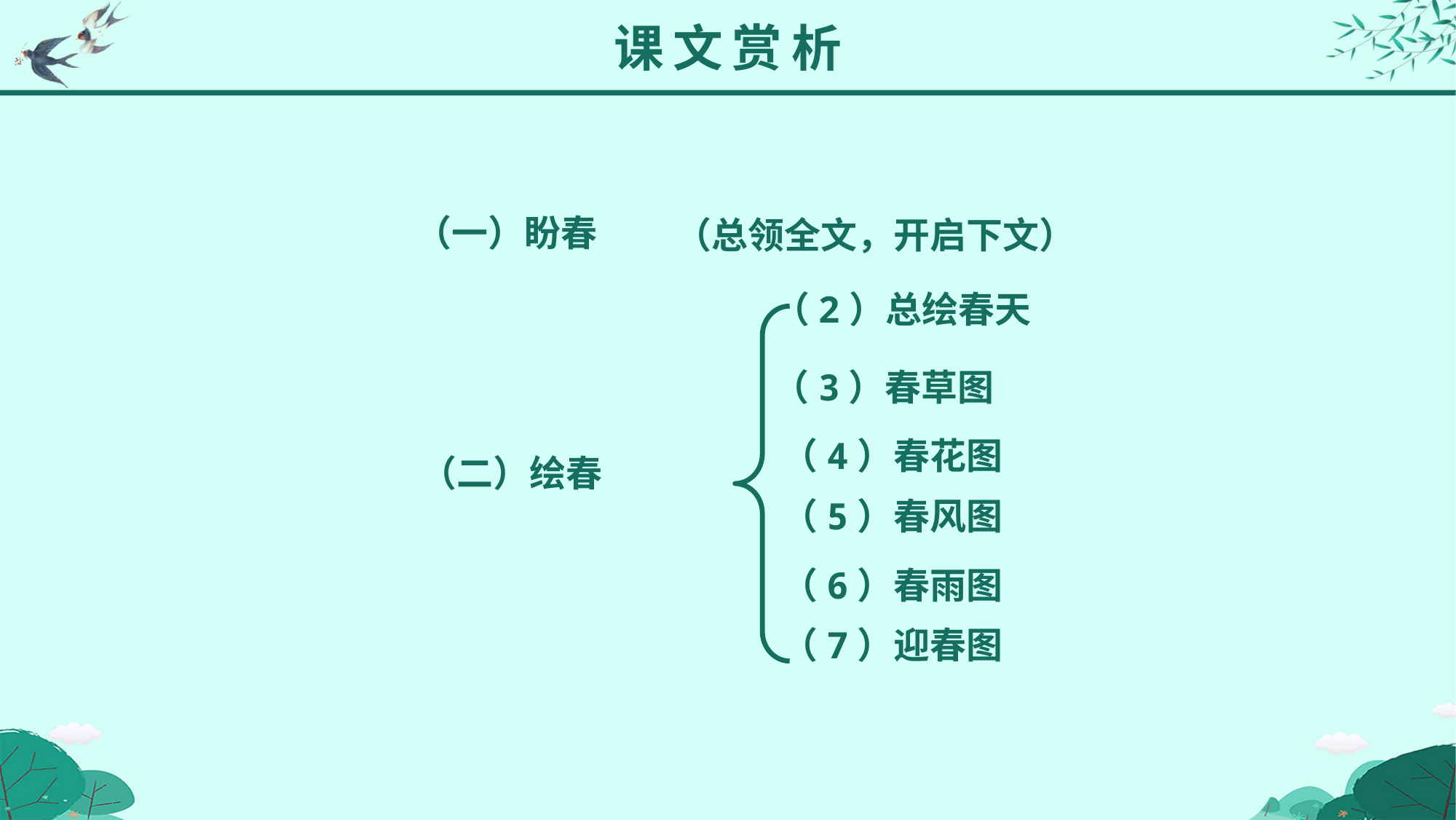

课文赏析

（一）盼春
（总领全文，开启下文）
（2）总绘春天

（3）春草图
（4）春花图

（二）绘春
（5）春风图
（6）春雨图
（7）迎春图